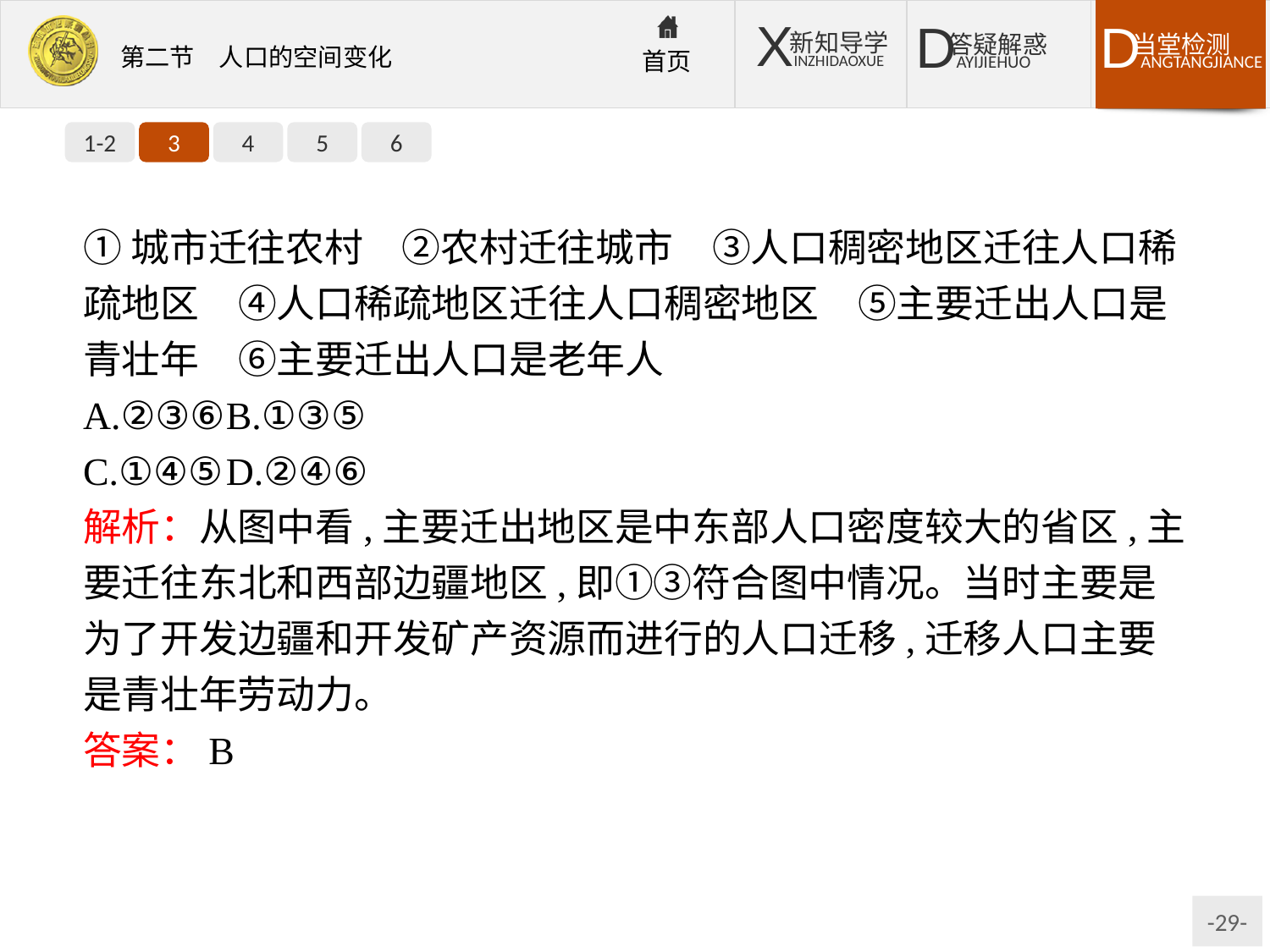

1-2
3
4
5
6
①城市迁往农村　②农村迁往城市　③人口稠密地区迁往人口稀疏地区　④人口稀疏地区迁往人口稠密地区　⑤主要迁出人口是青壮年　⑥主要迁出人口是老年人
A.②③⑥	B.①③⑤
C.①④⑤	D.②④⑥
解析：从图中看,主要迁出地区是中东部人口密度较大的省区,主要迁往东北和西部边疆地区,即①③符合图中情况。当时主要是为了开发边疆和开发矿产资源而进行的人口迁移,迁移人口主要是青壮年劳动力。
答案：B